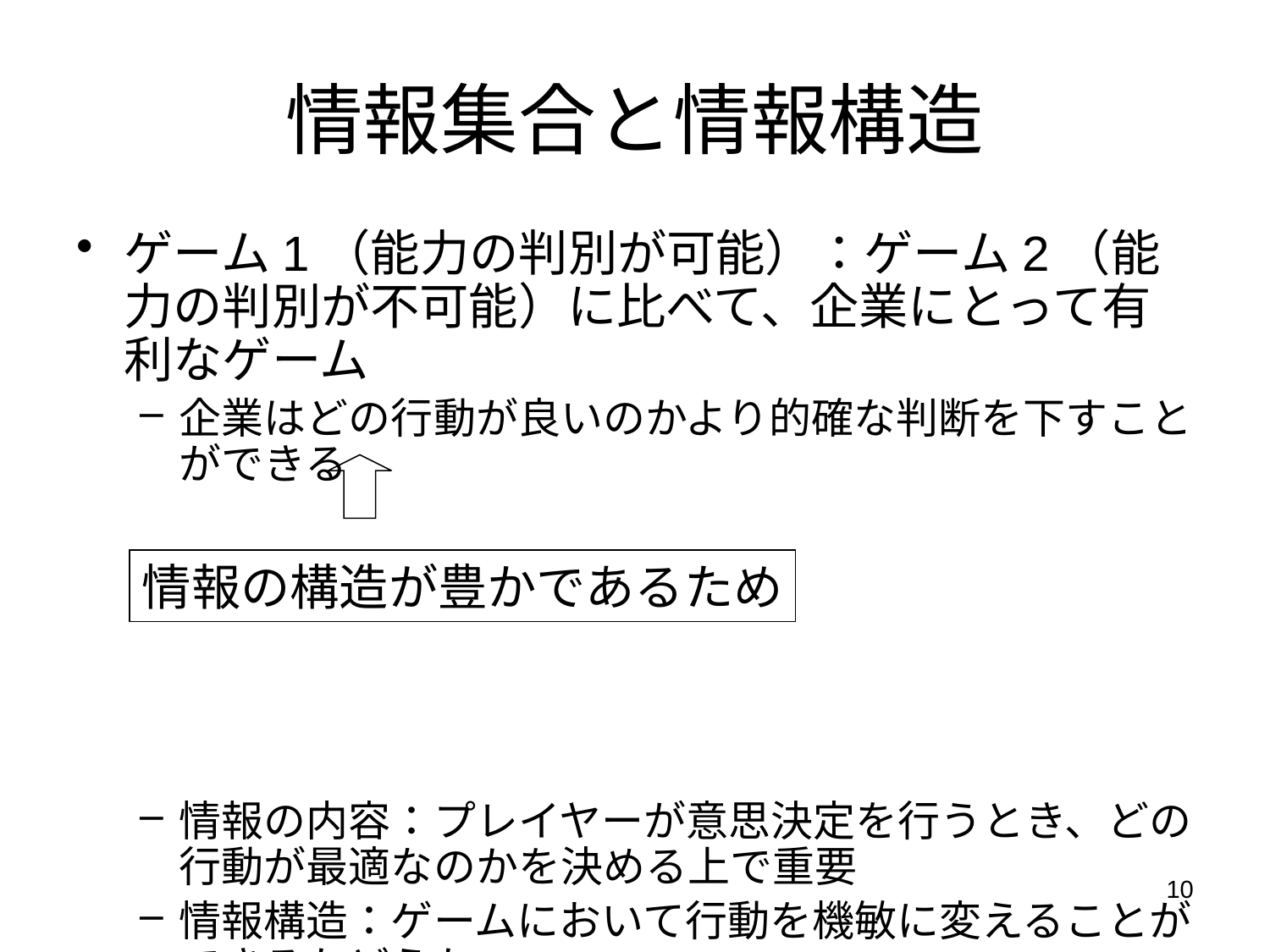

# 情報集合と情報構造
ゲーム1（能力の判別が可能）：ゲーム2（能力の判別が不可能）に比べて、企業にとって有利なゲーム
企業はどの行動が良いのかより的確な判断を下すことができる

情報の内容：プレイヤーが意思決定を行うとき、どの行動が最適なのかを決める上で重要
情報構造：ゲームにおいて行動を機敏に変えることができるかどうか

情報の構造が豊かであるため
10